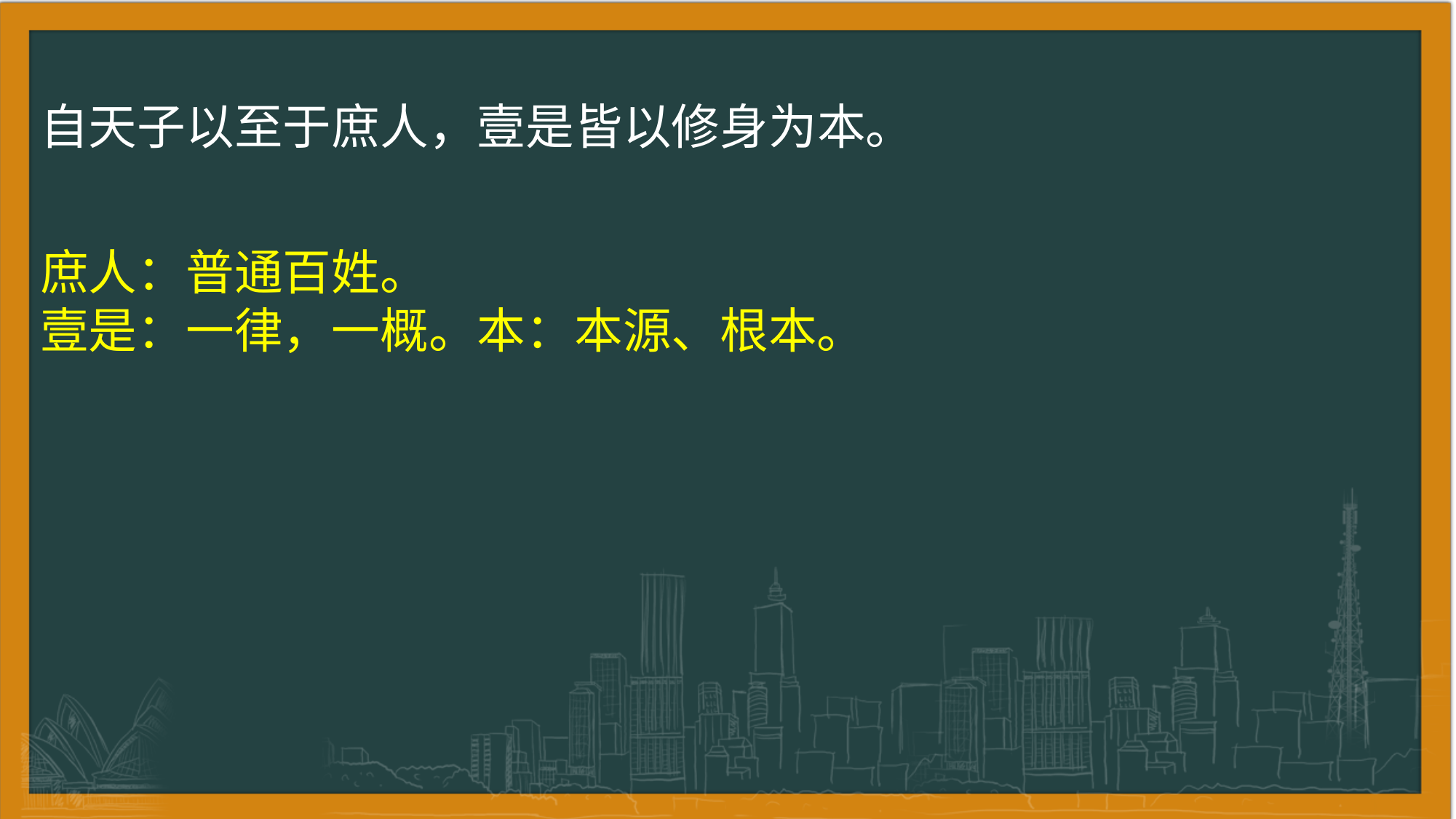

自天子以至于庶人，壹是皆以修身为本。

庶人：普通百姓。
壹是：一律，一概。本：本源、根本。